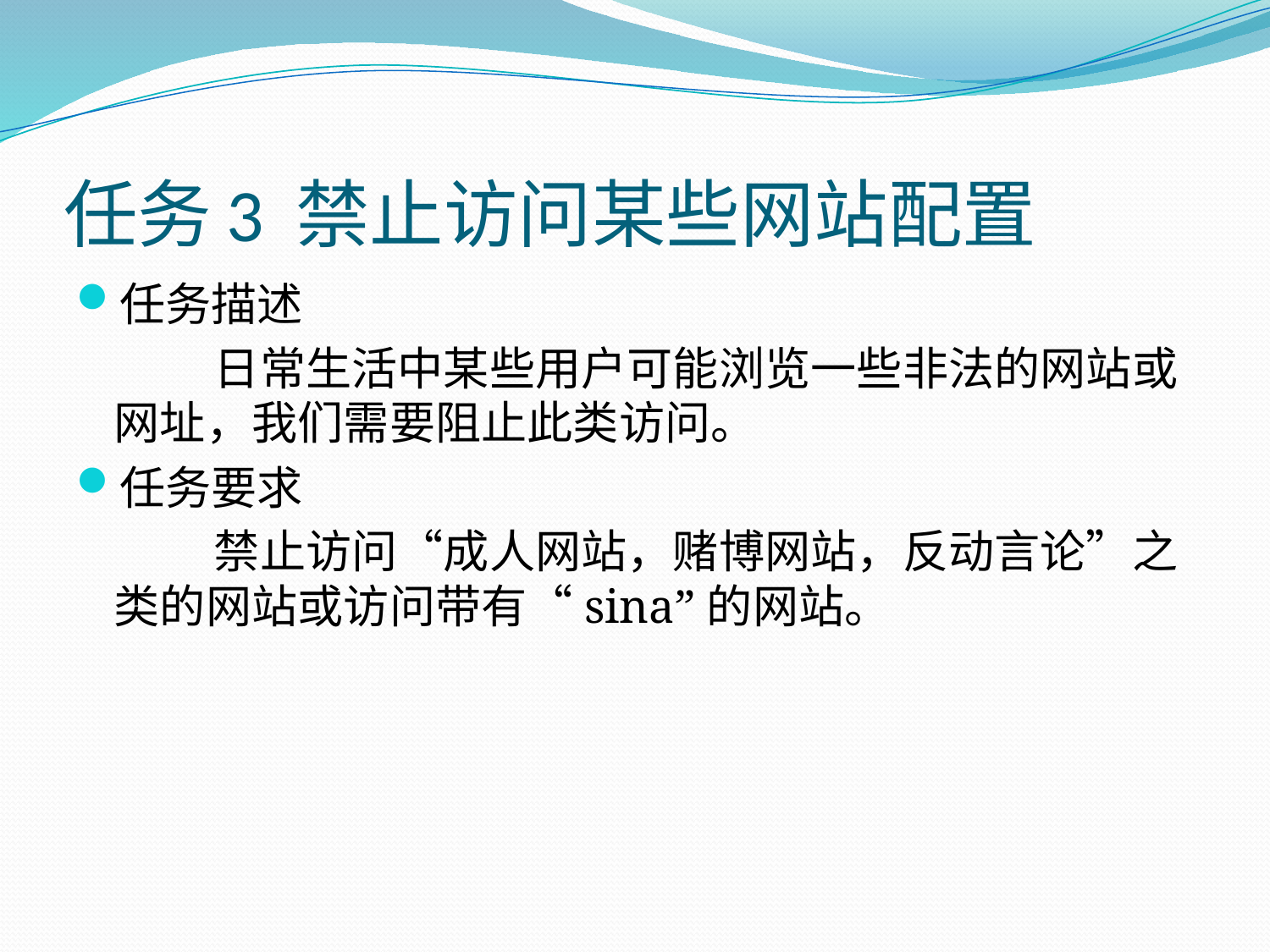

# 任务3 禁止访问某些网站配置
任务描述
日常生活中某些用户可能浏览一些非法的网站或网址，我们需要阻止此类访问。
任务要求
禁止访问“成人网站，赌博网站，反动言论”之类的网站或访问带有“sina”的网站。